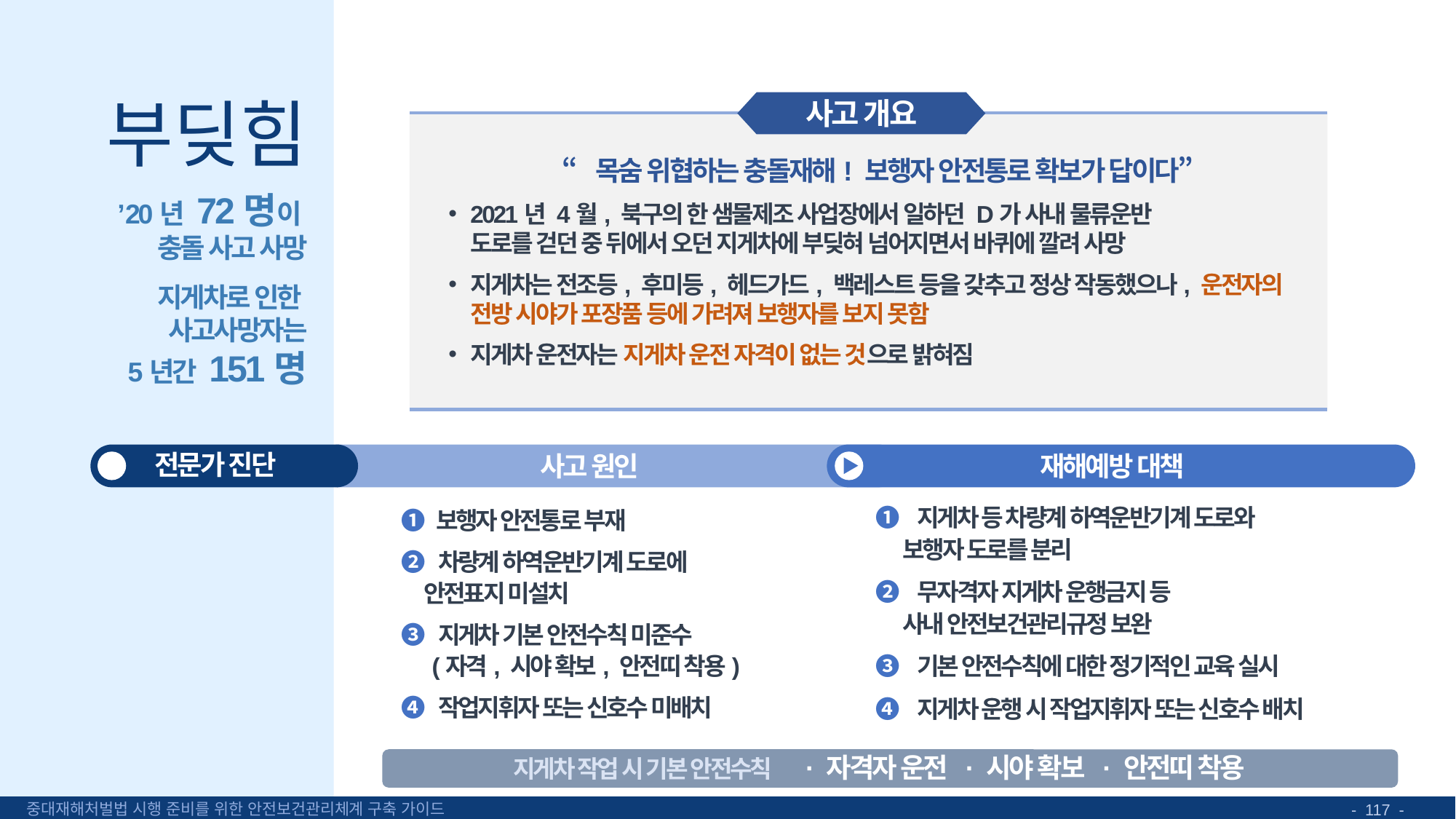

부딪힘
사고 개요

2021년 4월, 북구의 한 샘물제조 사업장에서 일하던 D가 사내 물류운반
도로를 걷던 중 뒤에서 오던 지게차에 부딪혀 넘어지면서 바퀴에 깔려 사망
지게차는 전조등, 후미등, 헤드가드, 백레스트 등을 갖추고 정상 작동했으나, 운전자의 전방 시야가 포장품 등에 가려져 보행자를 보지 못함
지게차 운전자는 지게차 운전 자격이 없는 것으로 밝혀짐
“목숨 위협하는 충돌재해! 보행자 안전통로 확보가 답이다”

 ’20년 72명이
충돌 사고 사망
지게차로 인한
사고사망자는
 5년간 151명

전문가 진단
사고 원인
재해예방 대책

➊  지게차 등 차량계 하역운반기계 도로와
      보행자 도로를 분리
➋  무자격자 지게차 운행금지 등
      사내 안전보건관리규정 보완
➌  기본 안전수칙에 대한 정기적인 교육 실시
➍  지게차 운행 시 작업지휘자 또는 신호수 배치
➊ 보행자 안전통로 부재
➋ 차량계 하역운반기계 도로에
     안전표지 미설치
➌ 지게차 기본 안전수칙 미준수
     (자격, 시야 확보, 안전띠 착용)
➍ 작업지휘자 또는 신호수 미배치
· 자격자 운전  · 시야 확보  · 안전띠 착용
지게차 작업 시 기본 안전수칙

-  117  -